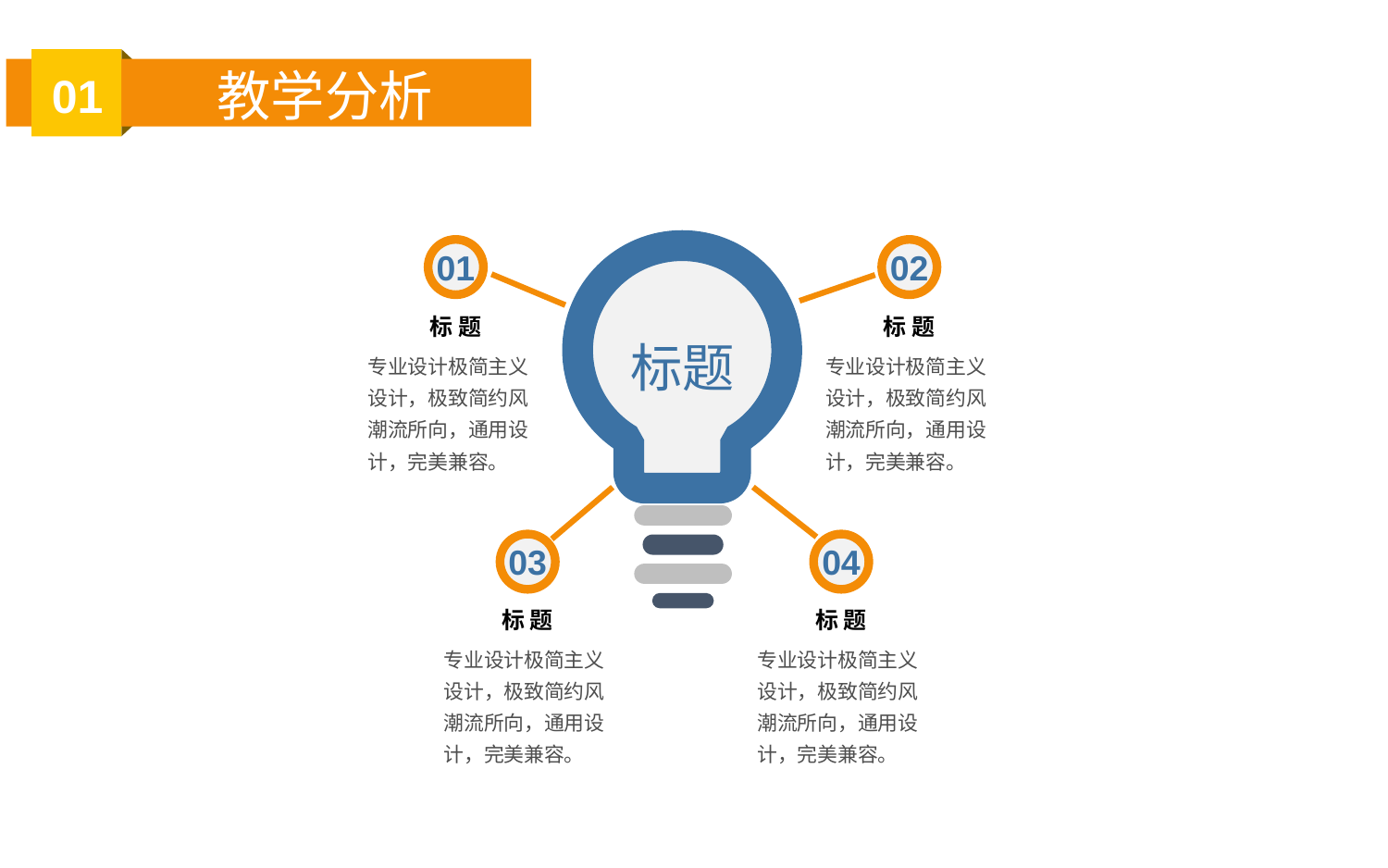

01
教学分析
01
02
标题

标 题
标 题
专业设计极简主义设计，极致简约风潮流所向，通用设计，完美兼容。
专业设计极简主义设计，极致简约风潮流所向，通用设计，完美兼容。

03
04

标 题
标 题
专业设计极简主义设计，极致简约风潮流所向，通用设计，完美兼容。
专业设计极简主义设计，极致简约风潮流所向，通用设计，完美兼容。